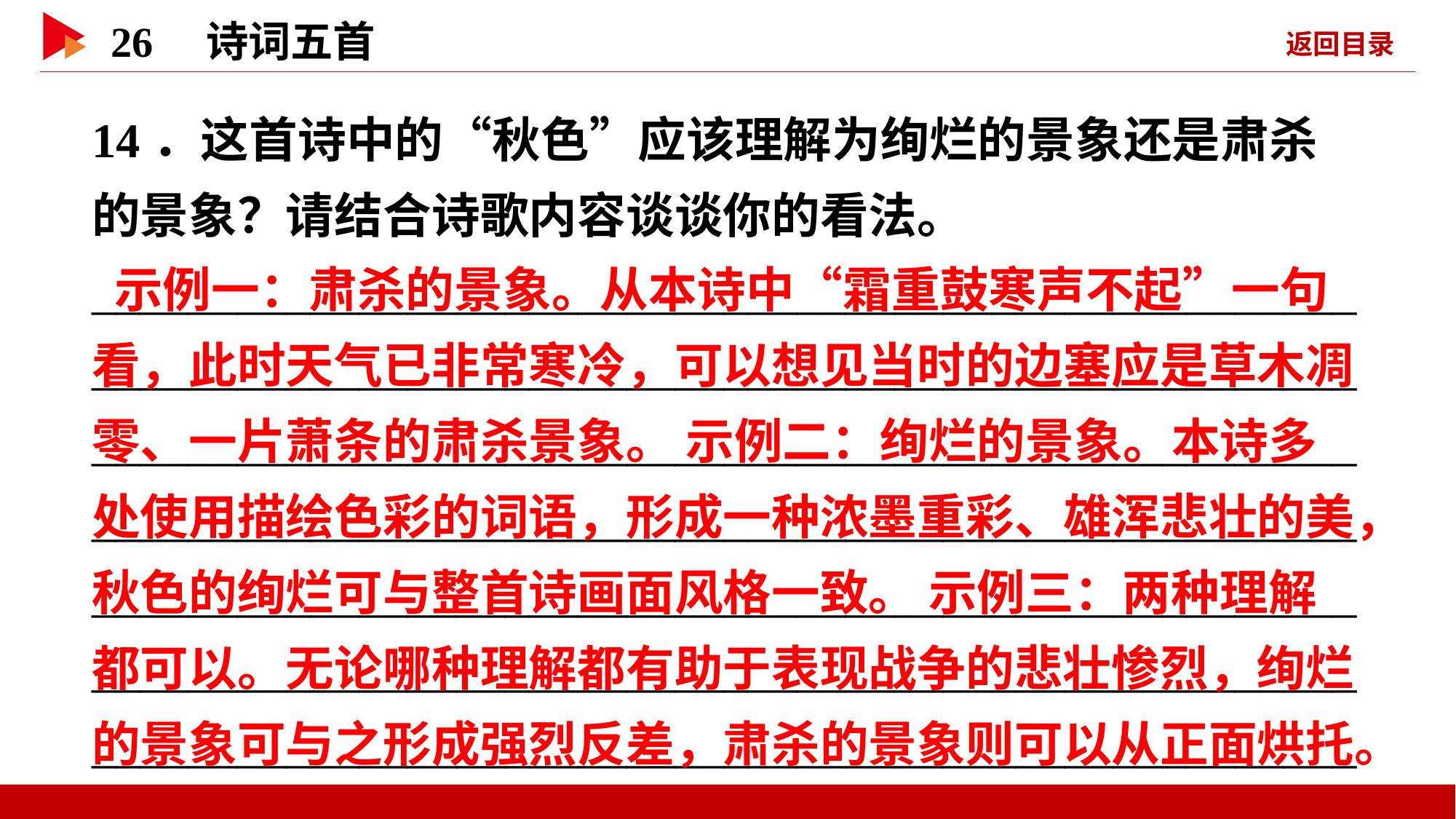

14．这首诗中的“秋色”应该理解为绚烂的景象还是肃杀的景象？请结合诗歌内容谈谈你的看法。
____________________________________________________________________________________________________________________________________________________________________________________________________________________________________________________________________________________________________________________________________________________________________________
 示例一：肃杀的景象。从本诗中“霜重鼓寒声不起”一句看，此时天气已非常寒冷，可以想见当时的边塞应是草木凋零、一片萧条的肃杀景象。 示例二：绚烂的景象。本诗多处使用描绘色彩的词语，形成一种浓墨重彩、雄浑悲壮的美，秋色的绚烂可与整首诗画面风格一致。 示例三：两种理解都可以。无论哪种理解都有助于表现战争的悲壮惨烈，绚烂的景象可与之形成强烈反差，肃杀的景象则可以从正面烘托。